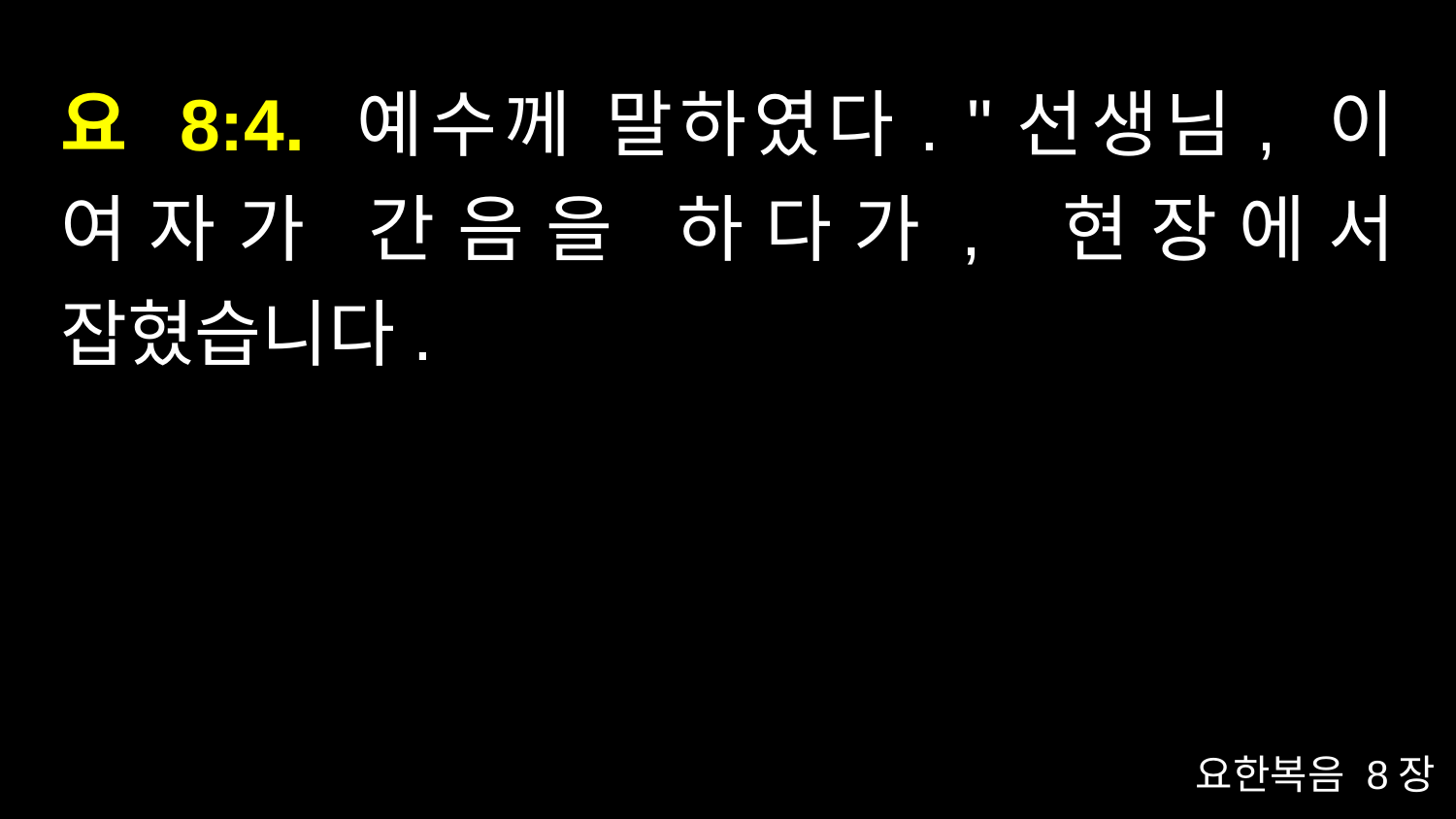

# 요 8:4. 예수께 말하였다. "선생님, 이 여자가 간음을 하다가, 현장에서 잡혔습니다.
요한복음 8장